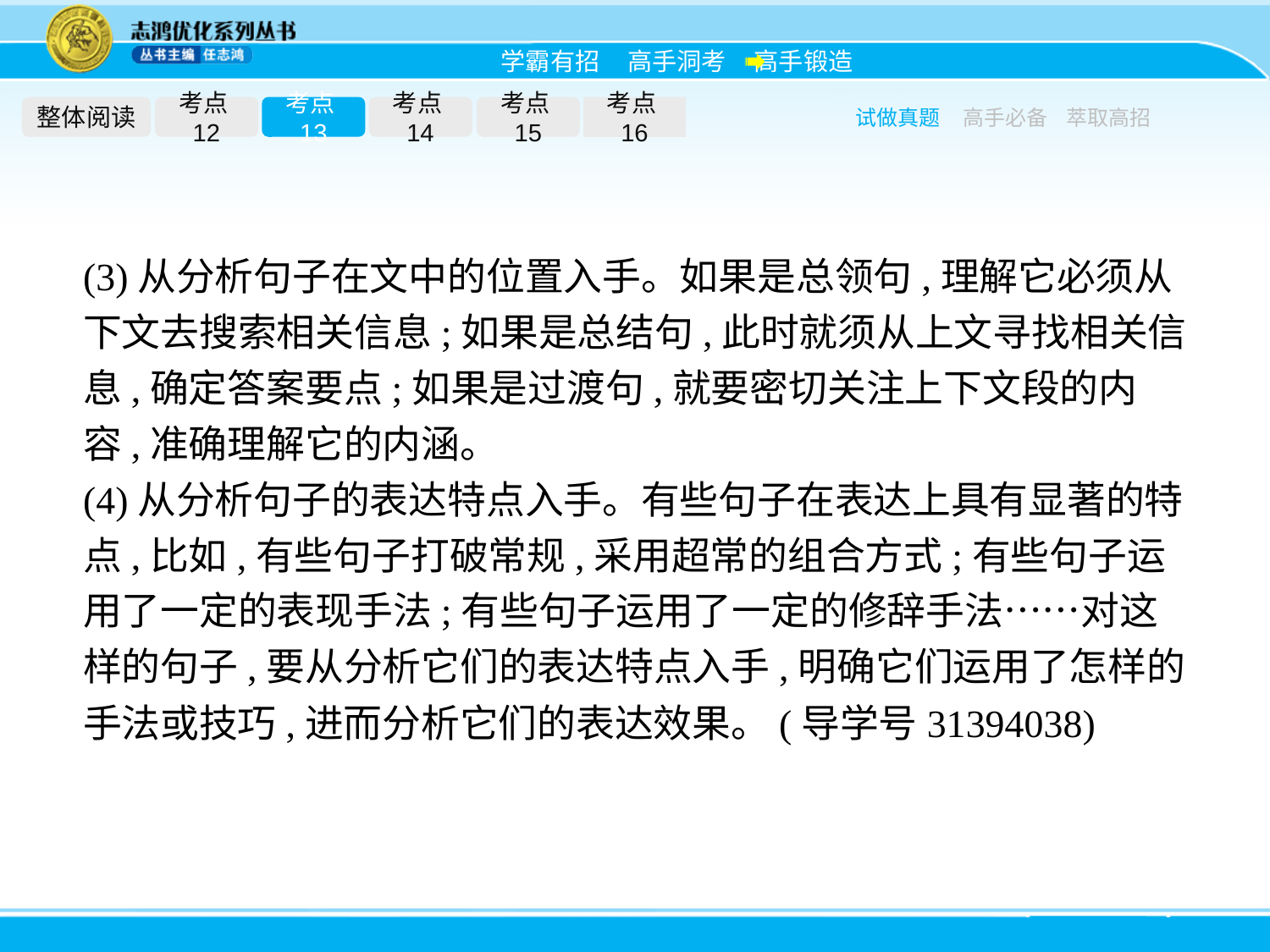

整体阅读
考点12
考点13
考点14
考点15
考点16
试做真题
高手必备
萃取高招
(3)从分析句子在文中的位置入手。如果是总领句,理解它必须从下文去搜索相关信息;如果是总结句,此时就须从上文寻找相关信息,确定答案要点;如果是过渡句,就要密切关注上下文段的内容,准确理解它的内涵。
(4)从分析句子的表达特点入手。有些句子在表达上具有显著的特点,比如,有些句子打破常规,采用超常的组合方式;有些句子运用了一定的表现手法;有些句子运用了一定的修辞手法……对这样的句子,要从分析它们的表达特点入手,明确它们运用了怎样的手法或技巧,进而分析它们的表达效果。(导学号31394038)